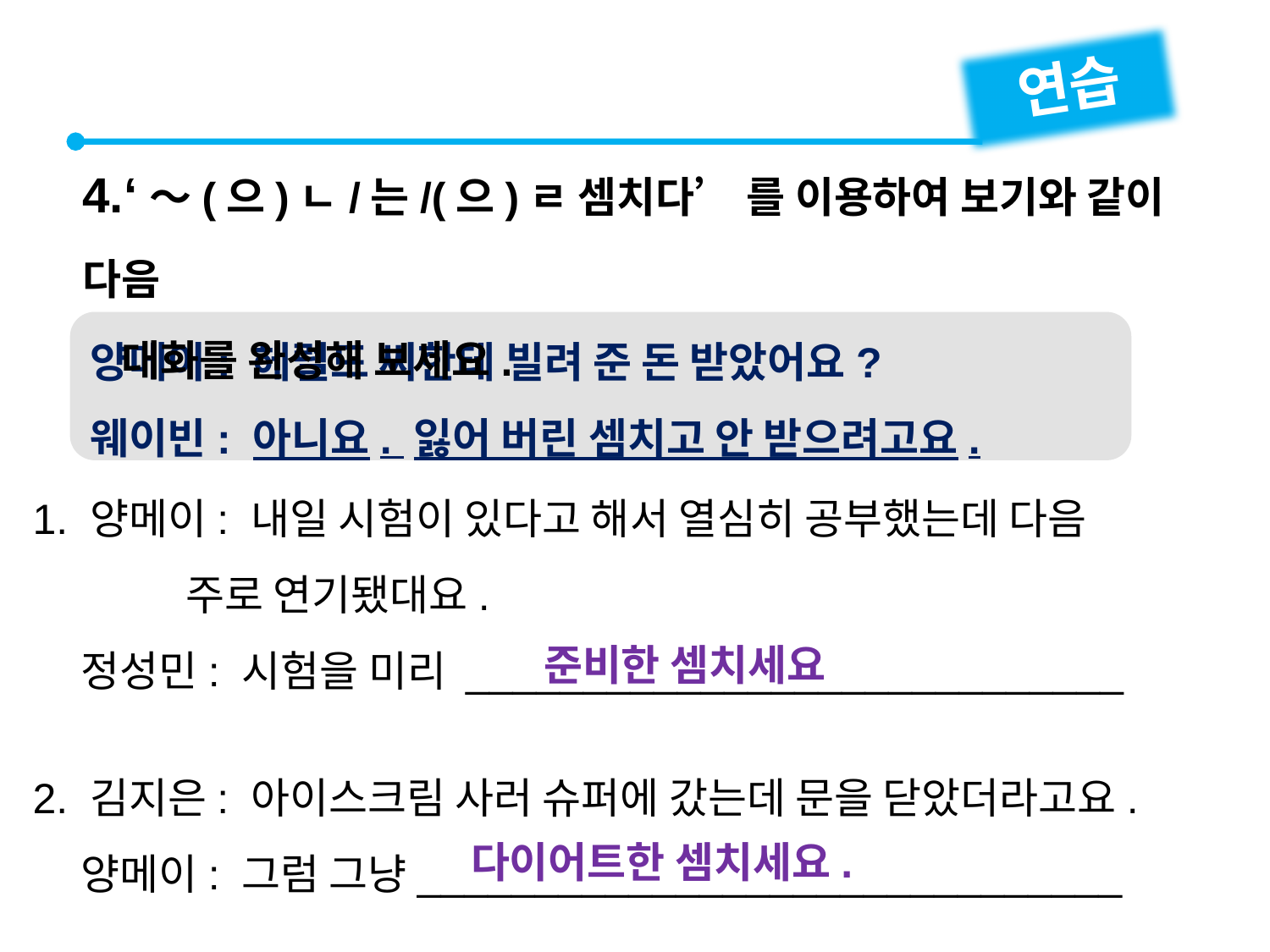

연습
4.‘～(으)ㄴ/는/(으)ㄹ 셈치다’ 를 이용하여 보기와 같이 다음
   대화를 완성해 보세요.
양메이: 헤럴드 씨한테 빌려 준 돈 받았어요?
웨이빈: 아니요. 잃어 버린 셈치고 안 받으려고요.
1. 양메이: 내일 시험이 있다고 해서 열심히 공부했는데 다음
               주로 연기됐대요.
    정성민: 시험을 미리 ____________________________

2. 김지은: 아이스크림 사러 슈퍼에 갔는데 문을 닫았더라고요.
    양메이: 그럼 그냥______________________________

준비한 셈치세요
다이어트한 셈치세요.